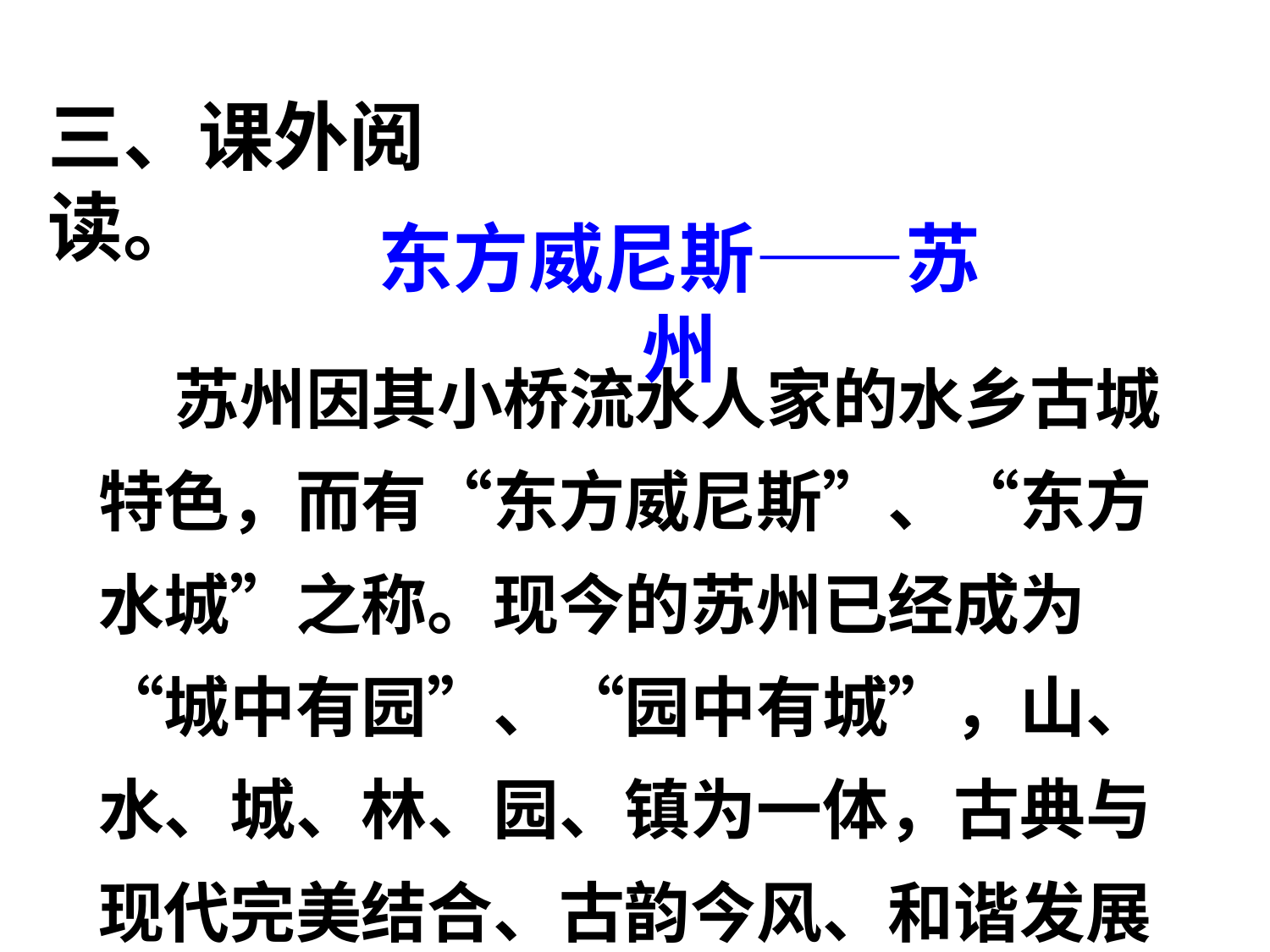

三、课外阅读。
东方威尼斯——苏州
    苏州因其小桥流水人家的水乡古城特色，而有“东方威尼斯”、“东方水城”之称。现今的苏州已经成为“城中有园”、“园中有城”，山、水、城、林、园、镇为一体，古典与现代完美结合、古韵今风、和谐发展的国际化大都市。